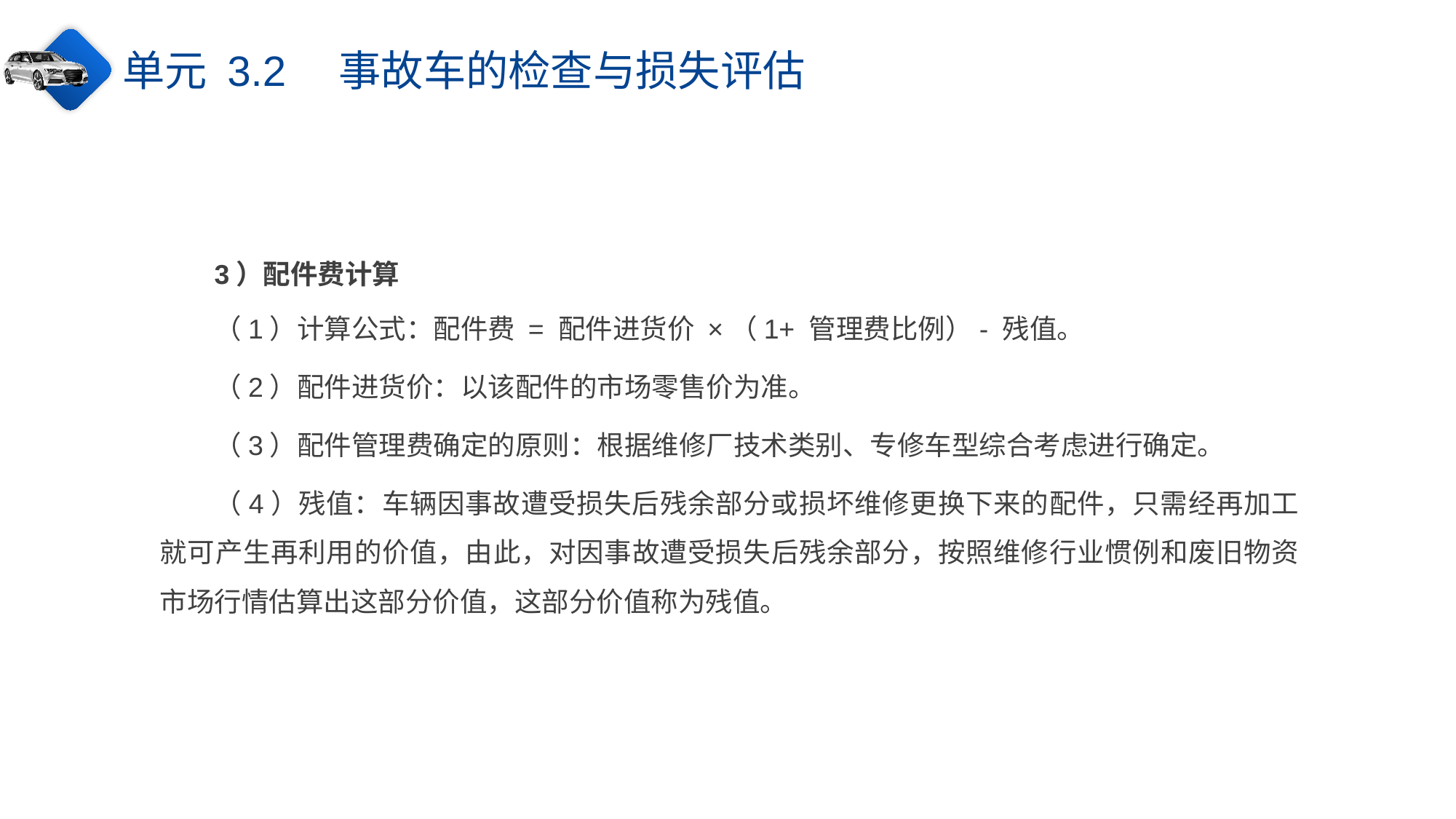

单元 3.2　事故车的检查与损失评估
3）配件费计算
（1）计算公式：配件费 = 配件进货价 ×（1+ 管理费比例）- 残值。
（2）配件进货价：以该配件的市场零售价为准。
（3）配件管理费确定的原则：根据维修厂技术类别、专修车型综合考虑进行确定。
（4）残值：车辆因事故遭受损失后残余部分或损坏维修更换下来的配件，只需经再加工就可产生再利用的价值，由此，对因事故遭受损失后残余部分，按照维修行业惯例和废旧物资市场行情估算出这部分价值，这部分价值称为残值。